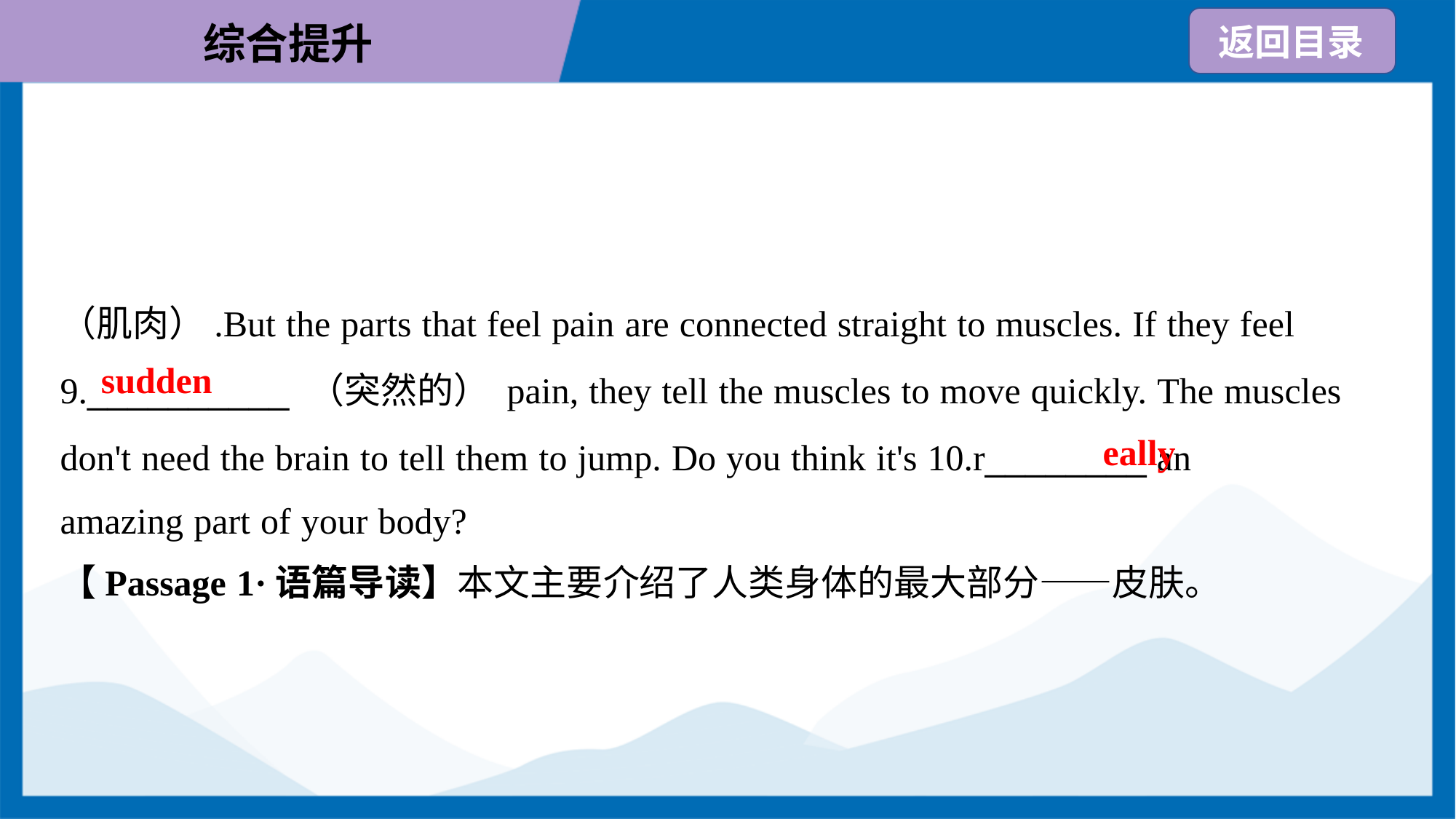

（肌肉）.But the parts that feel pain are connected straight to muscles. If they feel
9.__________ （突然的） pain, they tell the muscles to move quickly. The muscles
don't need the brain to tell them to jump. Do you think it's 10.r________ an
amazing part of your body?
sudden
eally
【Passage 1·语篇导读】本文主要介绍了人类身体的最大部分——皮肤。